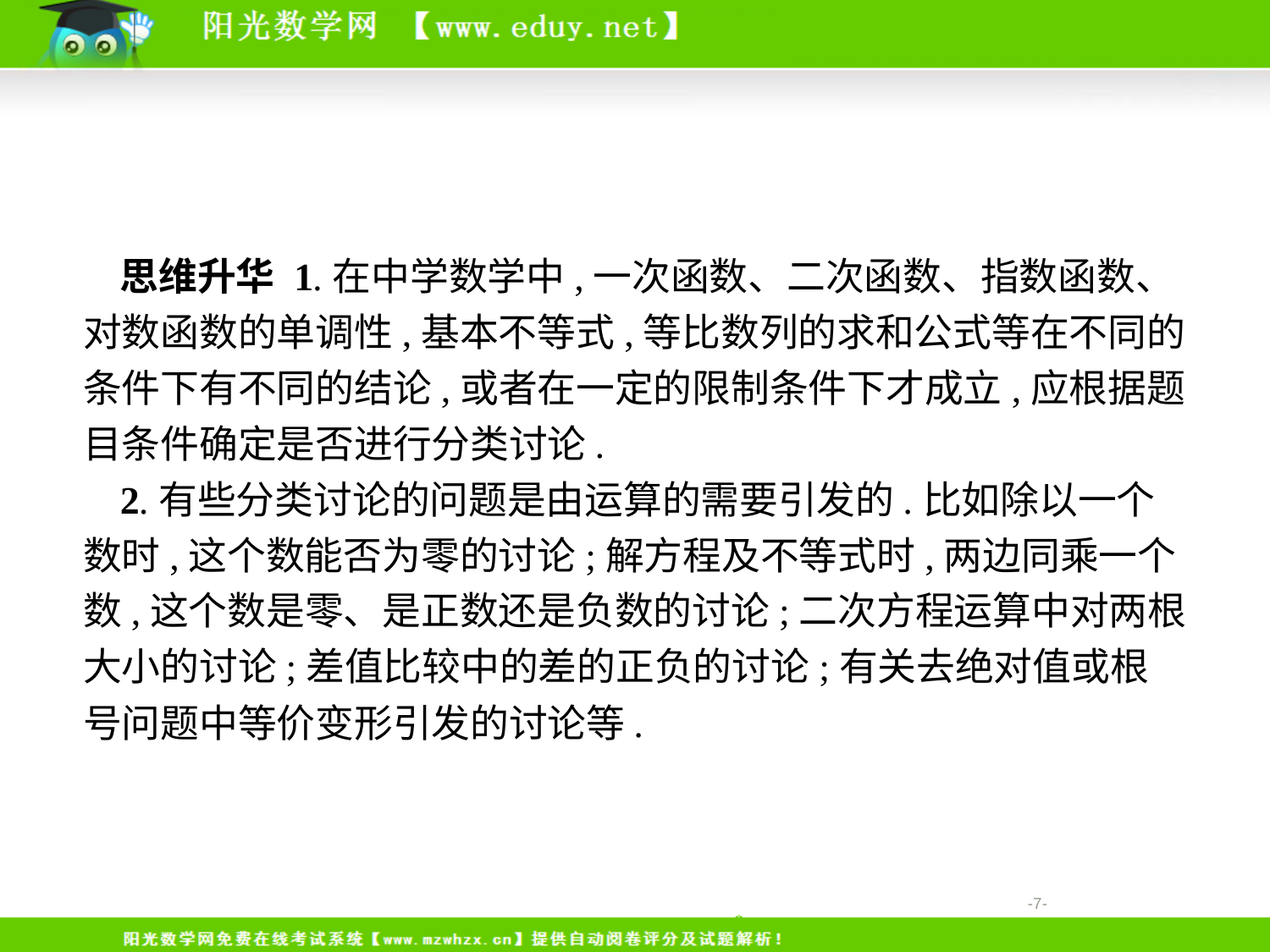

思维升华 1.在中学数学中,一次函数、二次函数、指数函数、对数函数的单调性,基本不等式,等比数列的求和公式等在不同的条件下有不同的结论,或者在一定的限制条件下才成立,应根据题目条件确定是否进行分类讨论.
2.有些分类讨论的问题是由运算的需要引发的.比如除以一个数时,这个数能否为零的讨论;解方程及不等式时,两边同乘一个数,这个数是零、是正数还是负数的讨论;二次方程运算中对两根大小的讨论;差值比较中的差的正负的讨论;有关去绝对值或根号问题中等价变形引发的讨论等.
-7-